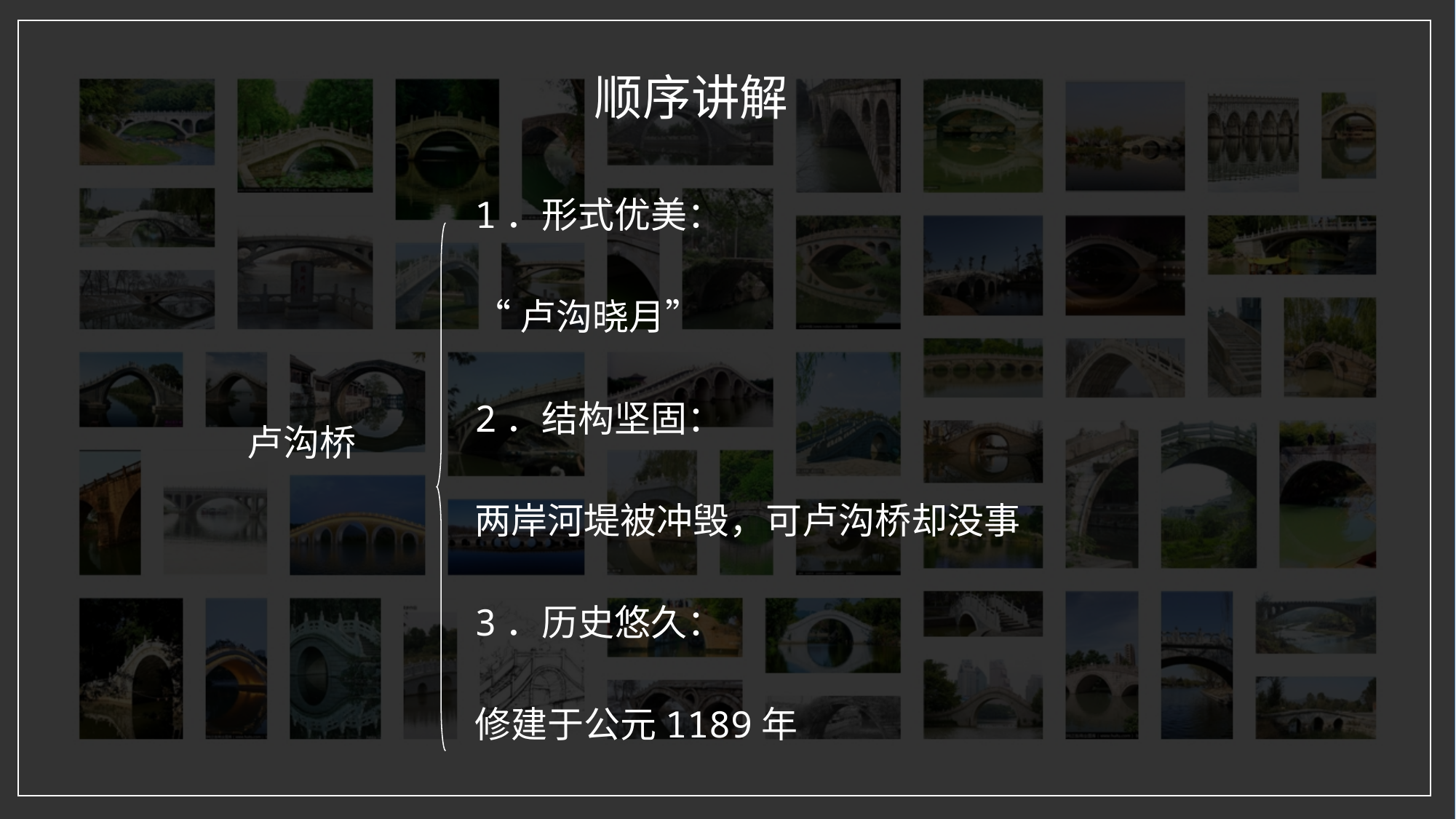

顺序讲解
1．形式优美：

“卢沟晓月”
2．结构坚固：
卢沟桥
两岸河堤被冲毁，可卢沟桥却没事
3．历史悠久：
修建于公元1189年